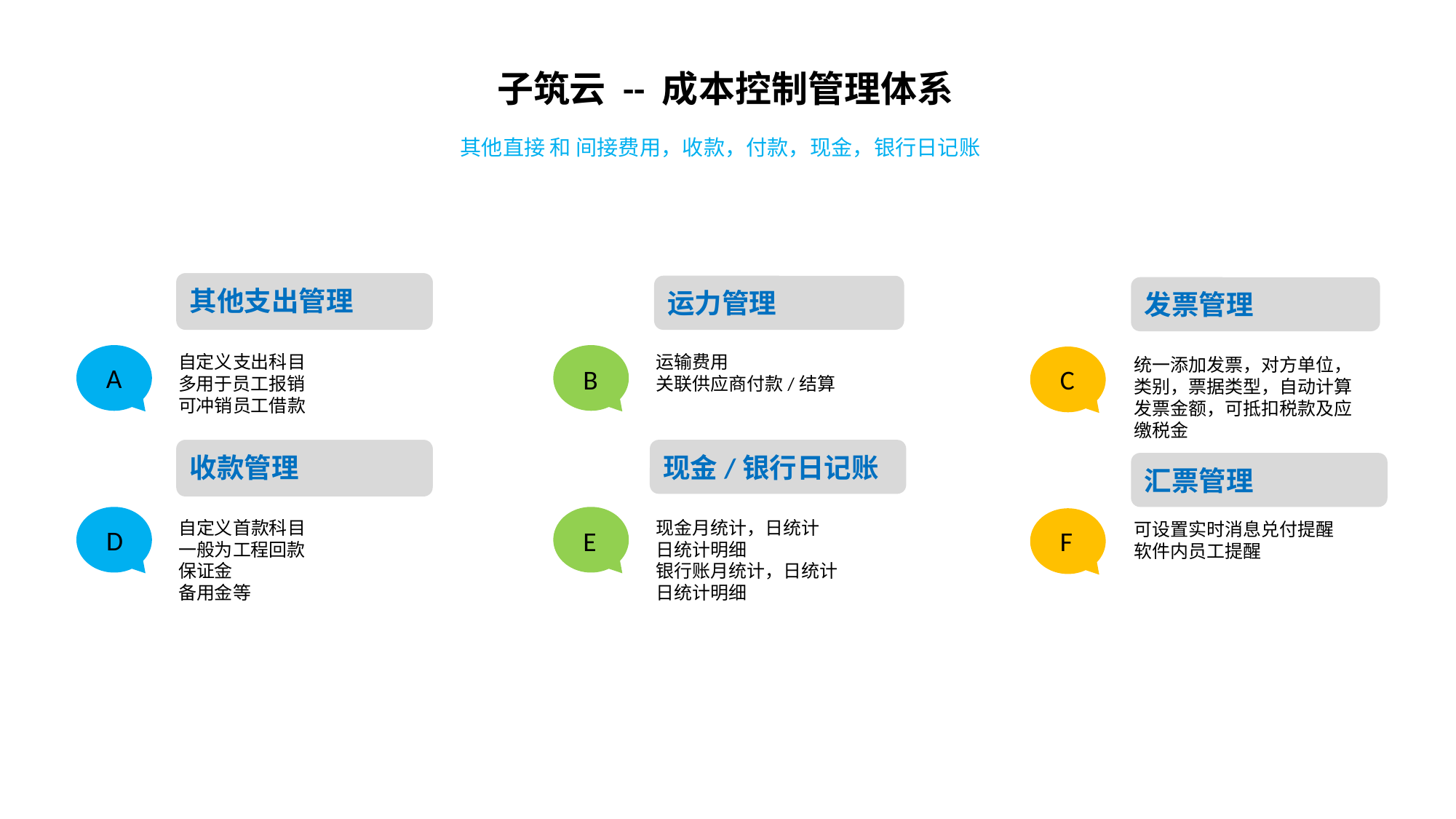

子筑云 -- 成本控制管理体系
其他直接 和 间接费用，收款，付款，现金，银行日记账
其他支出管理
其他支出管理
其他支出管理
运力管理
发票管理

自定义支出科目
多用于员工报销
可冲销员工借款
运输费用
关联供应商付款/结算

统一添加发票，对方单位，类别，票据类型，自动计算发票金额，可抵扣税款及应缴税金
A
B
C
现金/银行日记账
收款管理
收款管理
收款管理
汇票管理

自定义首款科目
一般为工程回款
保证金
备用金等
现金月统计，日统计
日统计明细
银行账月统计，日统计
日统计明细

可设置实时消息兑付提醒
软件内员工提醒
D
E
F